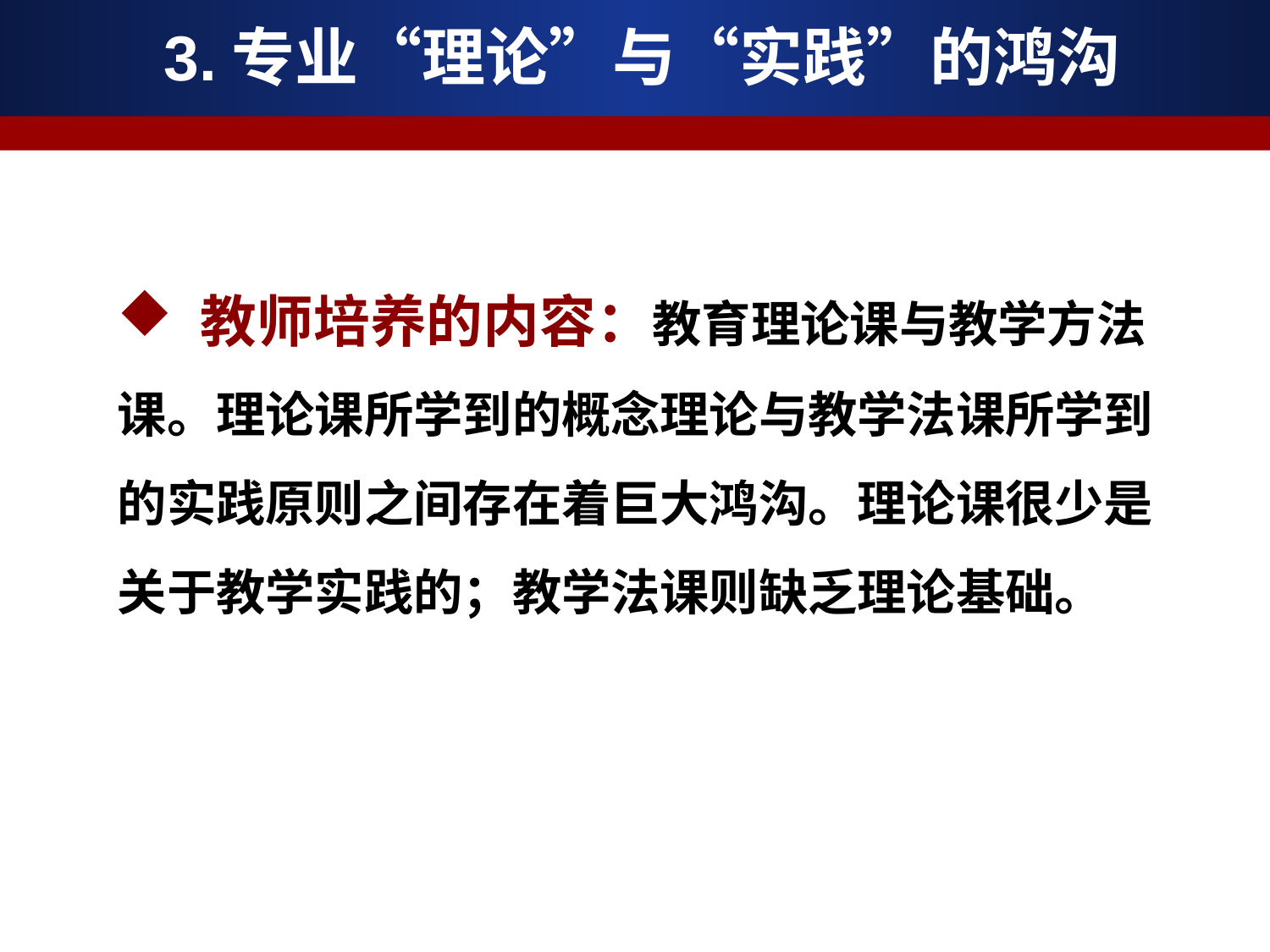

# 3.专业“理论”与“实践”的鸿沟
 教师培养的内容：教育理论课与教学方法课。理论课所学到的概念理论与教学法课所学到的实践原则之间存在着巨大鸿沟。理论课很少是关于教学实践的；教学法课则缺乏理论基础。